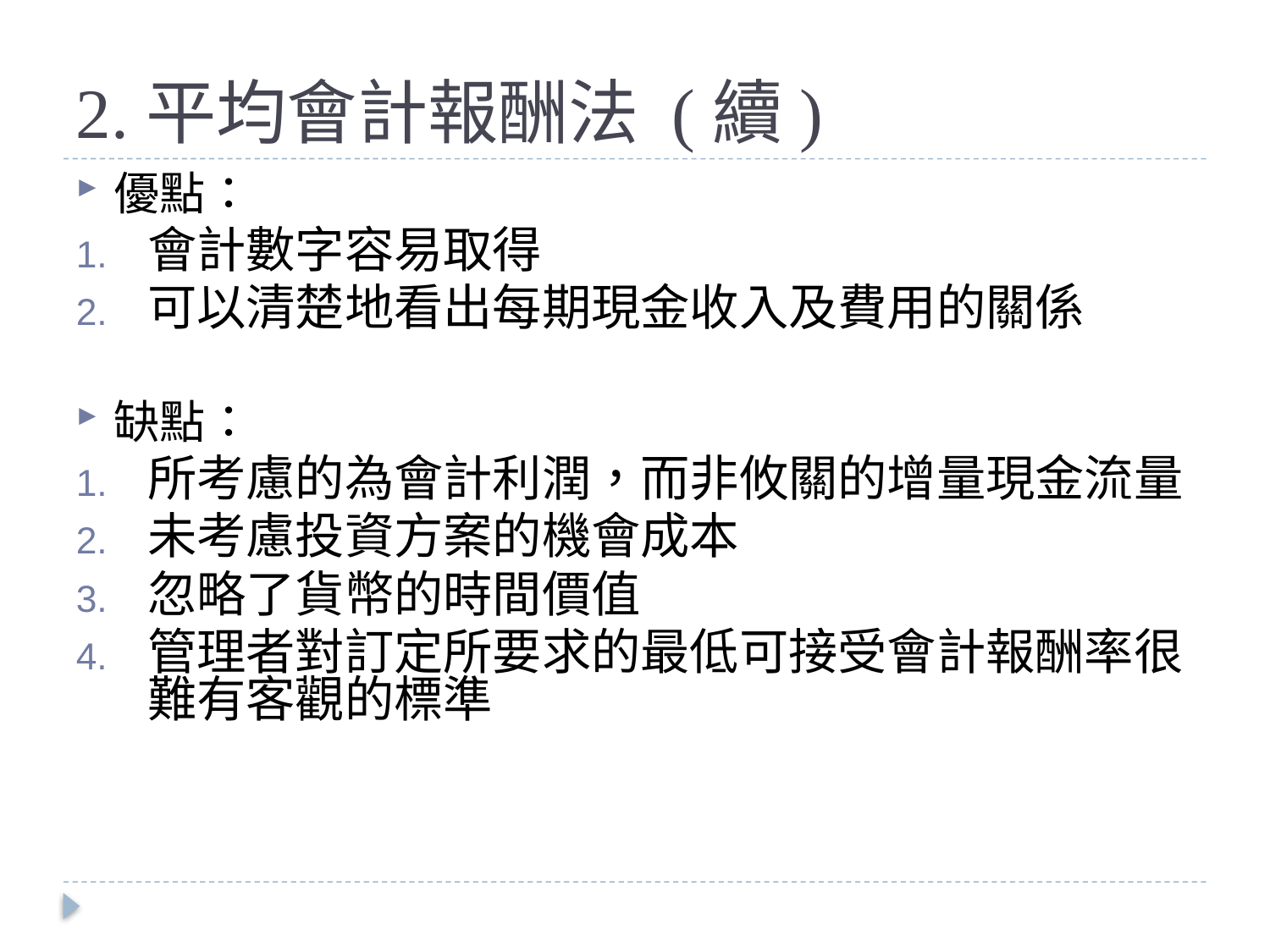

# 2.平均會計報酬法 (續)
優點：
會計數字容易取得
可以清楚地看出每期現金收入及費用的關係

缺點：
所考慮的為會計利潤，而非攸關的增量現金流量
未考慮投資方案的機會成本
忽略了貨幣的時間價值
管理者對訂定所要求的最低可接受會計報酬率很難有客觀的標準